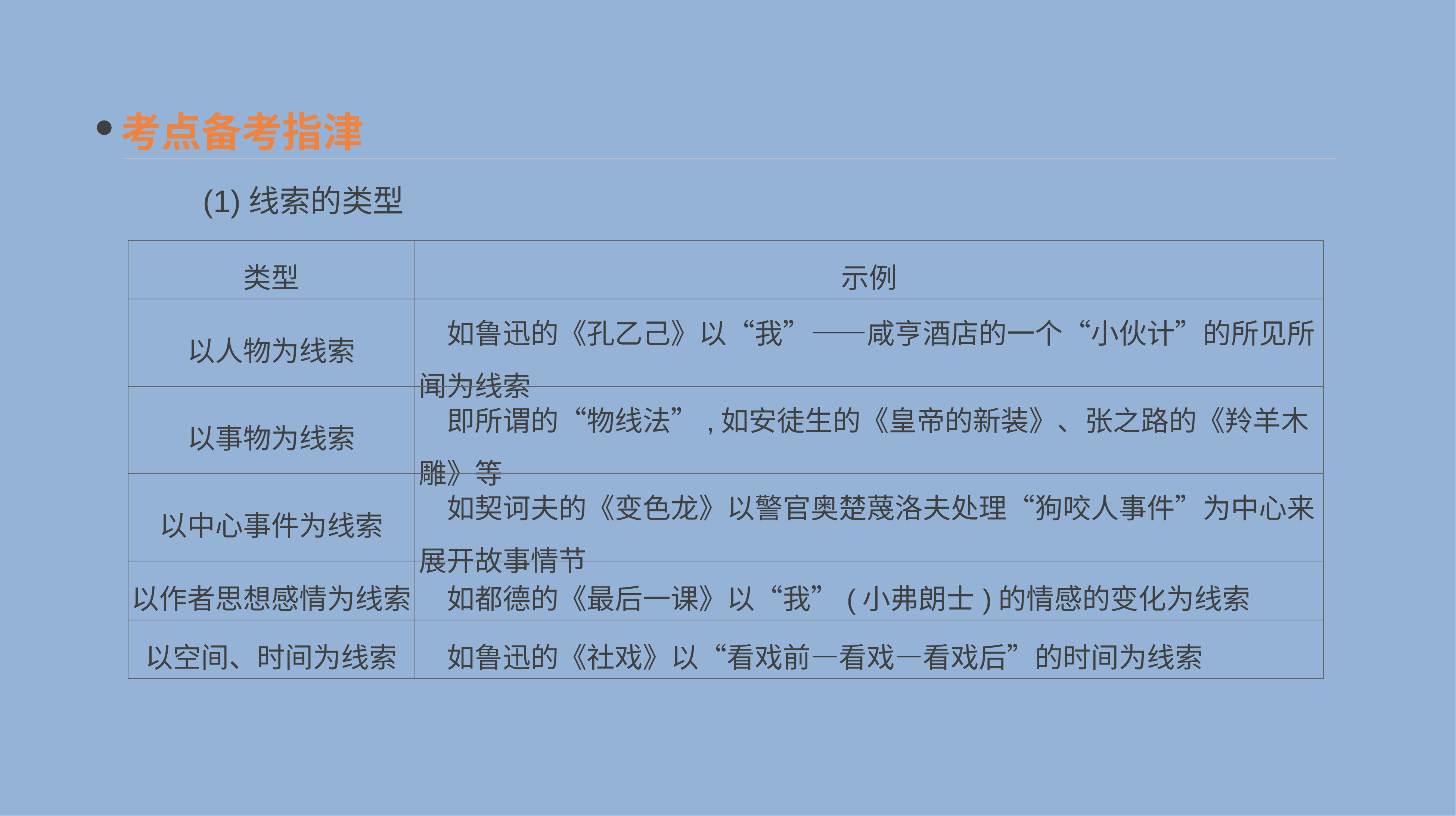

考点备考指津

　　(1)线索的类型
| 类型 | 示例 |
| --- | --- |
| 以人物为线索 | 如鲁迅的《孔乙己》以“我”——咸亨酒店的一个“小伙计”的所见所闻为线索 |
| 以事物为线索 | 即所谓的“物线法”,如安徒生的《皇帝的新装》、张之路的《羚羊木雕》等 |
| 以中心事件为线索 | 如契诃夫的《变色龙》以警官奥楚蔑洛夫处理“狗咬人事件”为中心来展开故事情节 |
| 以作者思想感情为线索 | 如都德的《最后一课》以“我”(小弗朗士)的情感的变化为线索 |
| 以空间、时间为线索 | 如鲁迅的《社戏》以“看戏前—看戏—看戏后”的时间为线索 |